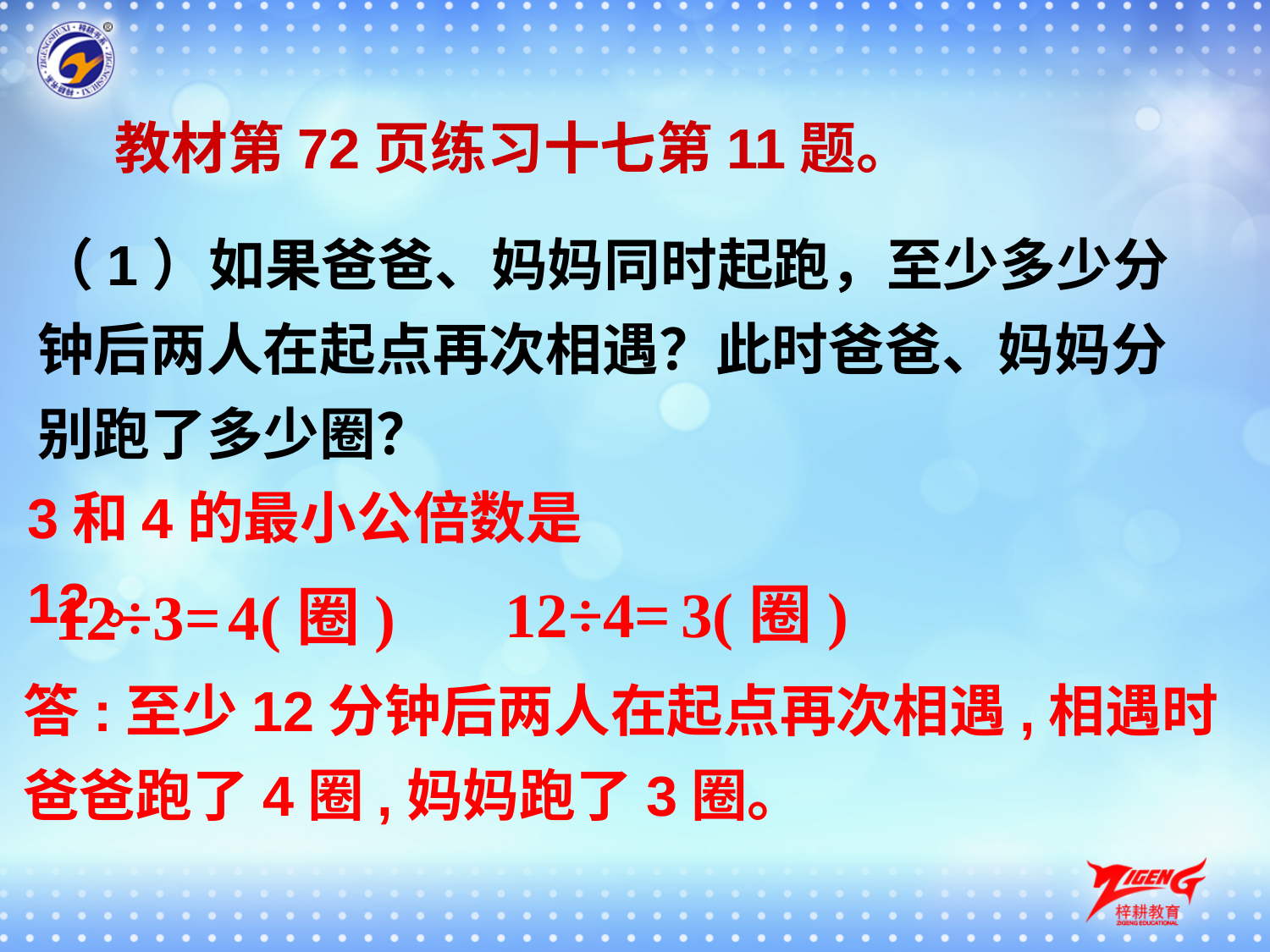

教材第72页练习十七第11题。
（1）如果爸爸、妈妈同时起跑，至少多少分钟后两人在起点再次相遇？此时爸爸、妈妈分别跑了多少圈？
3和4的最小公倍数是12。
3(圈)
12÷4=
4(圈)
12÷3=
答:至少12分钟后两人在起点再次相遇,相遇时爸爸跑了4圈,妈妈跑了3圈。